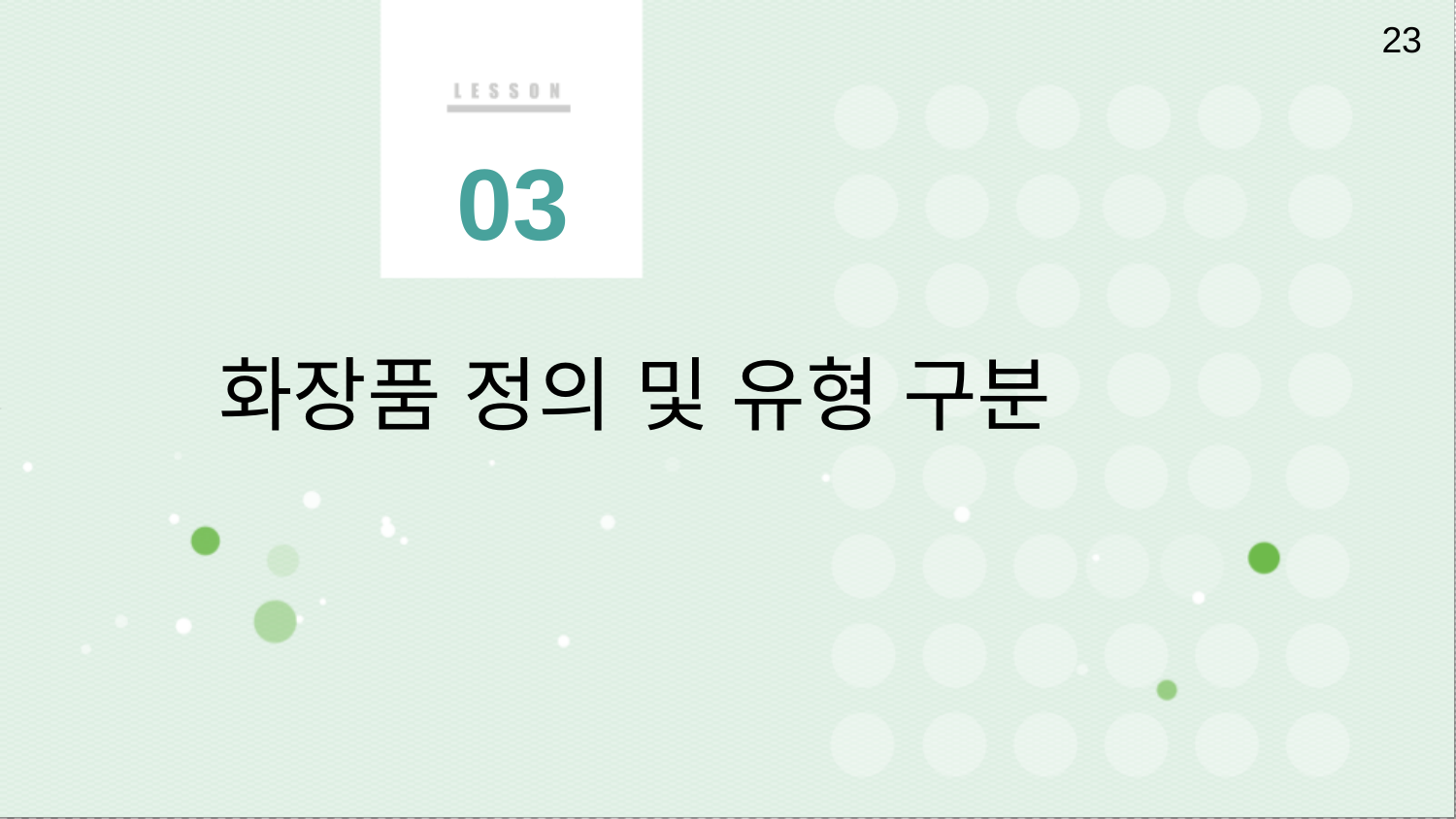

23
# 03
화장품 정의 및 유형 구분